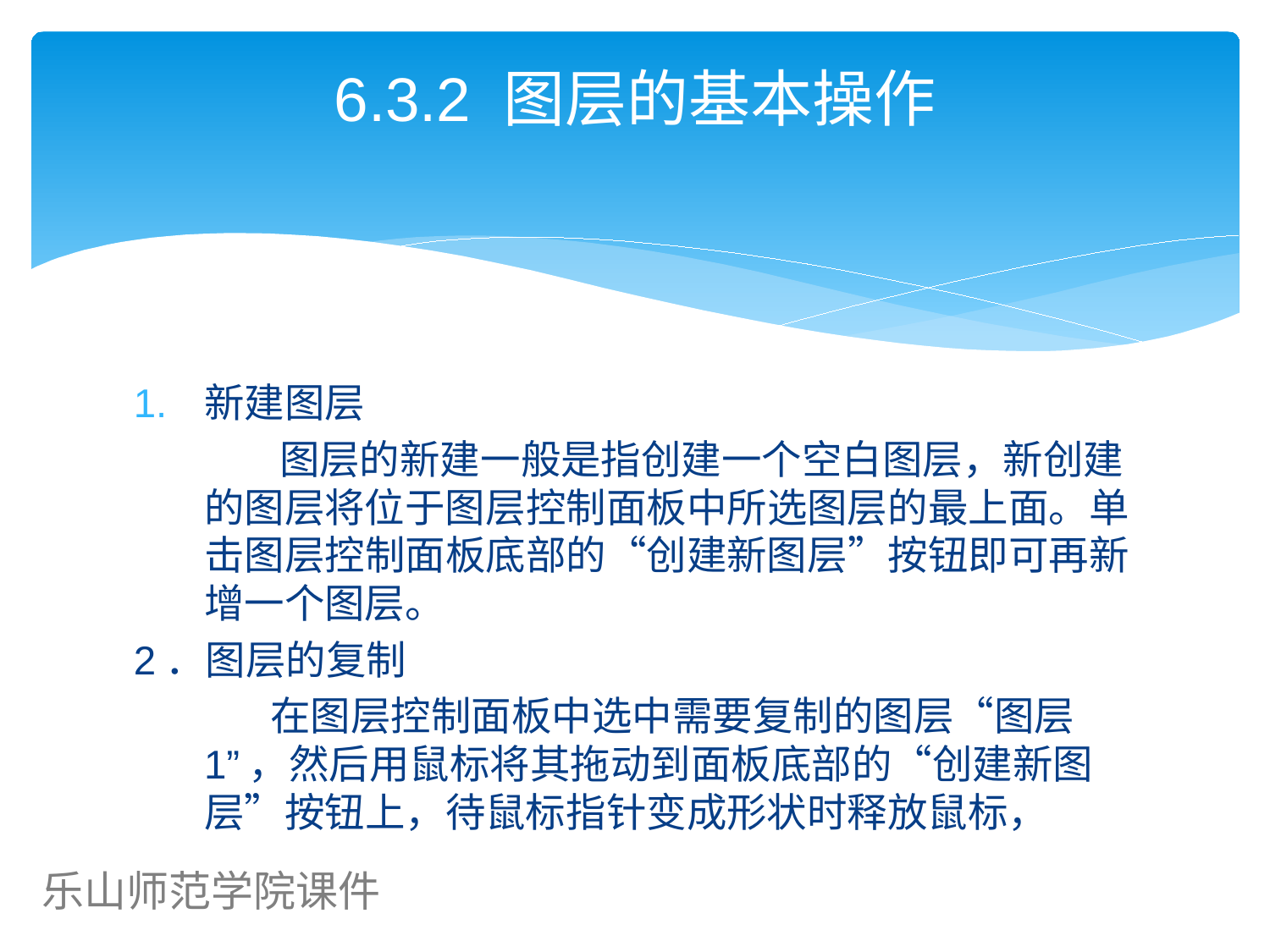

# 6.3.2 图层的基本操作
新建图层
               图层的新建一般是指创建一个空白图层，新创建的图层将位于图层控制面板中所选图层的最上面。单击图层控制面板底部的“创建新图层”按钮即可再新增一个图层。
2．图层的复制
              在图层控制面板中选中需要复制的图层“图层1”，然后用鼠标将其拖动到面板底部的“创建新图层”按钮上，待鼠标指针变成形状时释放鼠标，